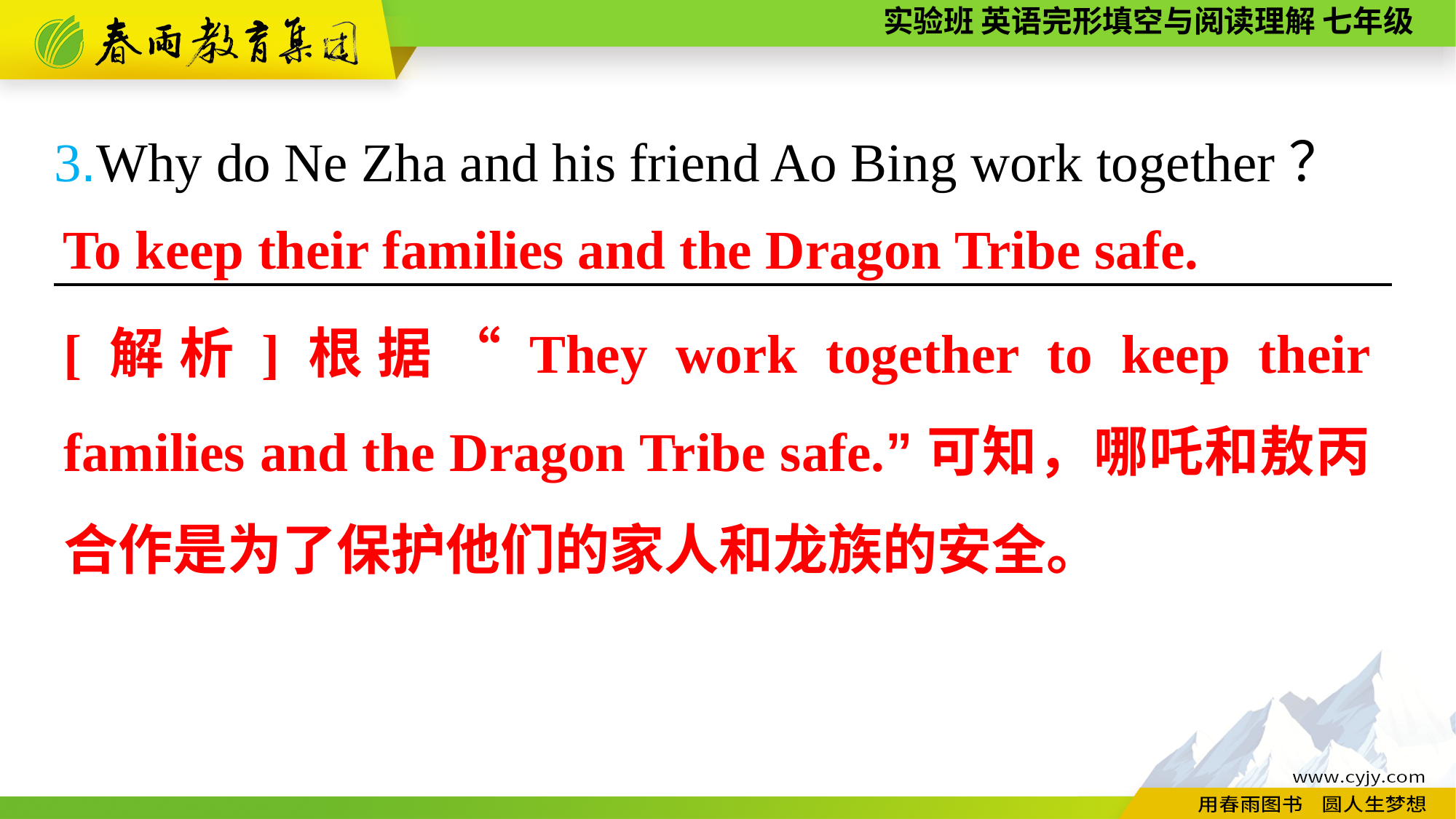

3.Why do Ne Zha and his friend Ao Bing work together？
_________________________________________________
To keep their families and the Dragon Tribe safe.
[解析]根据“They work together to keep their families and the Dragon Tribe safe.”可知，哪吒和敖丙合作是为了保护他们的家人和龙族的安全。